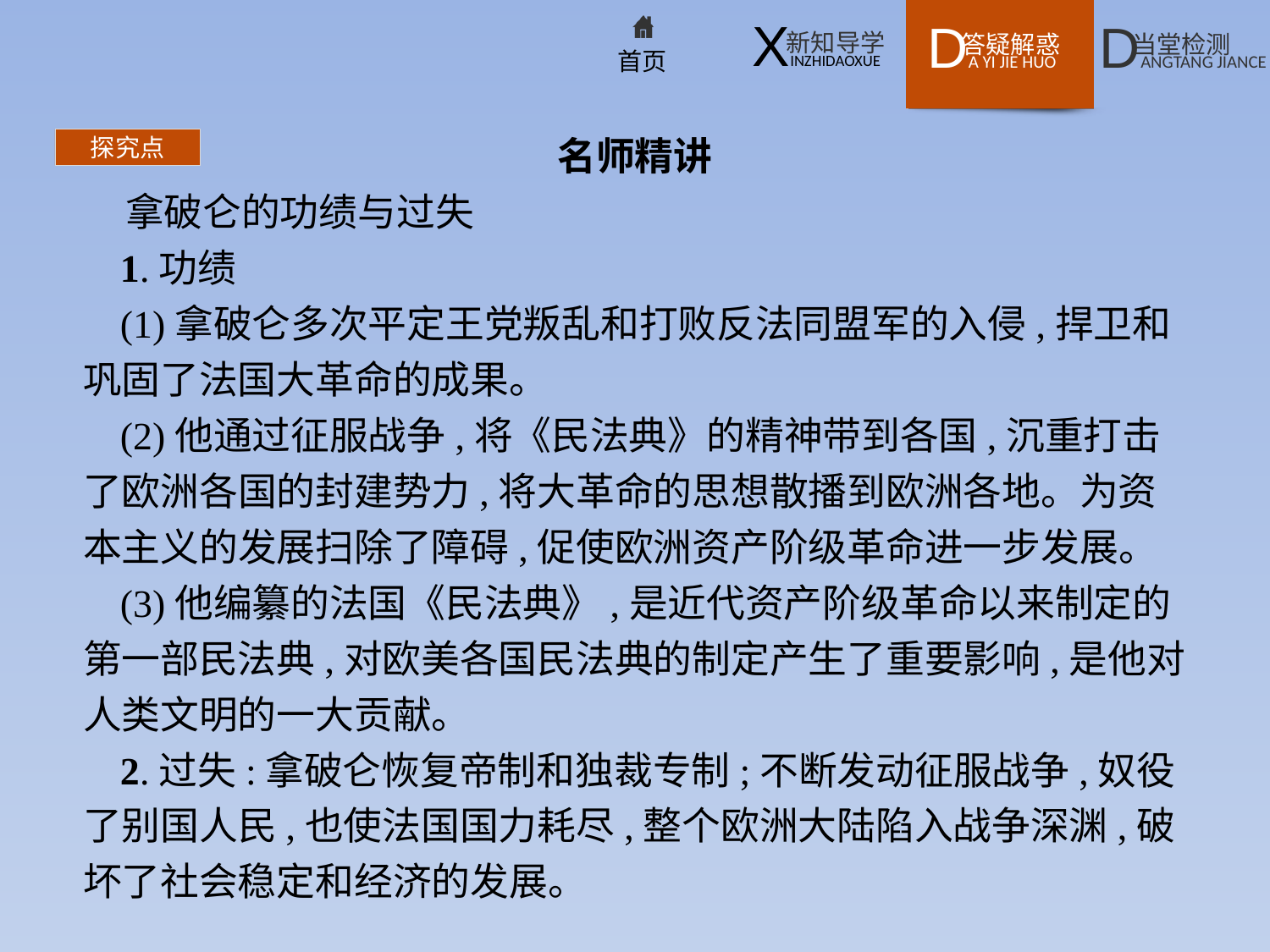

名师精讲
拿破仑的功绩与过失
1.功绩
(1)拿破仑多次平定王党叛乱和打败反法同盟军的入侵,捍卫和巩固了法国大革命的成果。
(2)他通过征服战争,将《民法典》的精神带到各国,沉重打击了欧洲各国的封建势力,将大革命的思想散播到欧洲各地。为资本主义的发展扫除了障碍,促使欧洲资产阶级革命进一步发展。
(3)他编纂的法国《民法典》,是近代资产阶级革命以来制定的第一部民法典,对欧美各国民法典的制定产生了重要影响,是他对人类文明的一大贡献。
2.过失:拿破仑恢复帝制和独裁专制;不断发动征服战争,奴役了别国人民,也使法国国力耗尽,整个欧洲大陆陷入战争深渊,破坏了社会稳定和经济的发展。
探究点